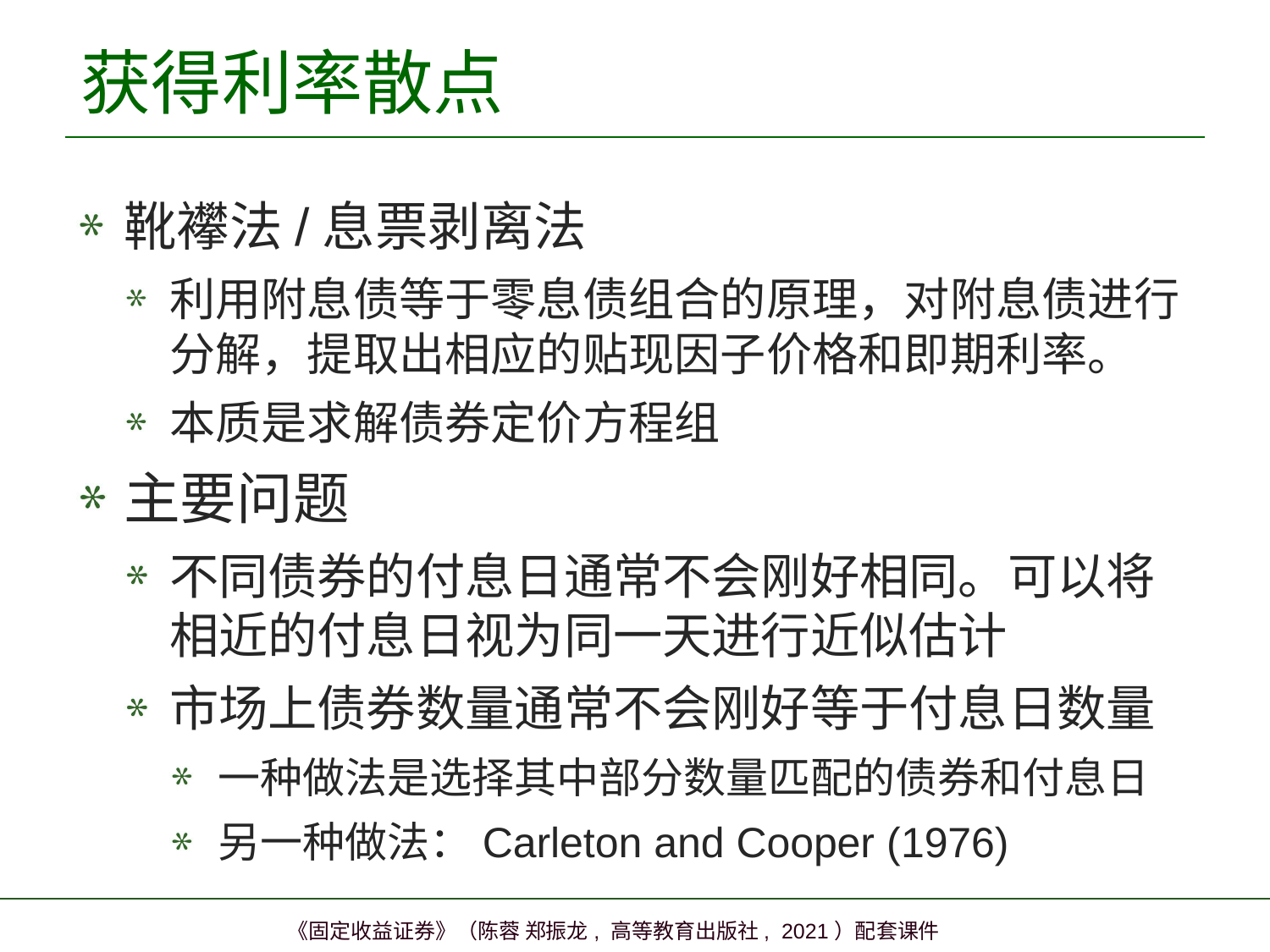

# 获得利率散点
靴襻法/息票剥离法
利用附息债等于零息债组合的原理，对附息债进行分解，提取出相应的贴现因子价格和即期利率。
本质是求解债券定价方程组
主要问题
不同债券的付息日通常不会刚好相同。可以将相近的付息日视为同一天进行近似估计
市场上债券数量通常不会刚好等于付息日数量
一种做法是选择其中部分数量匹配的债券和付息日
另一种做法：Carleton and Cooper (1976)
39